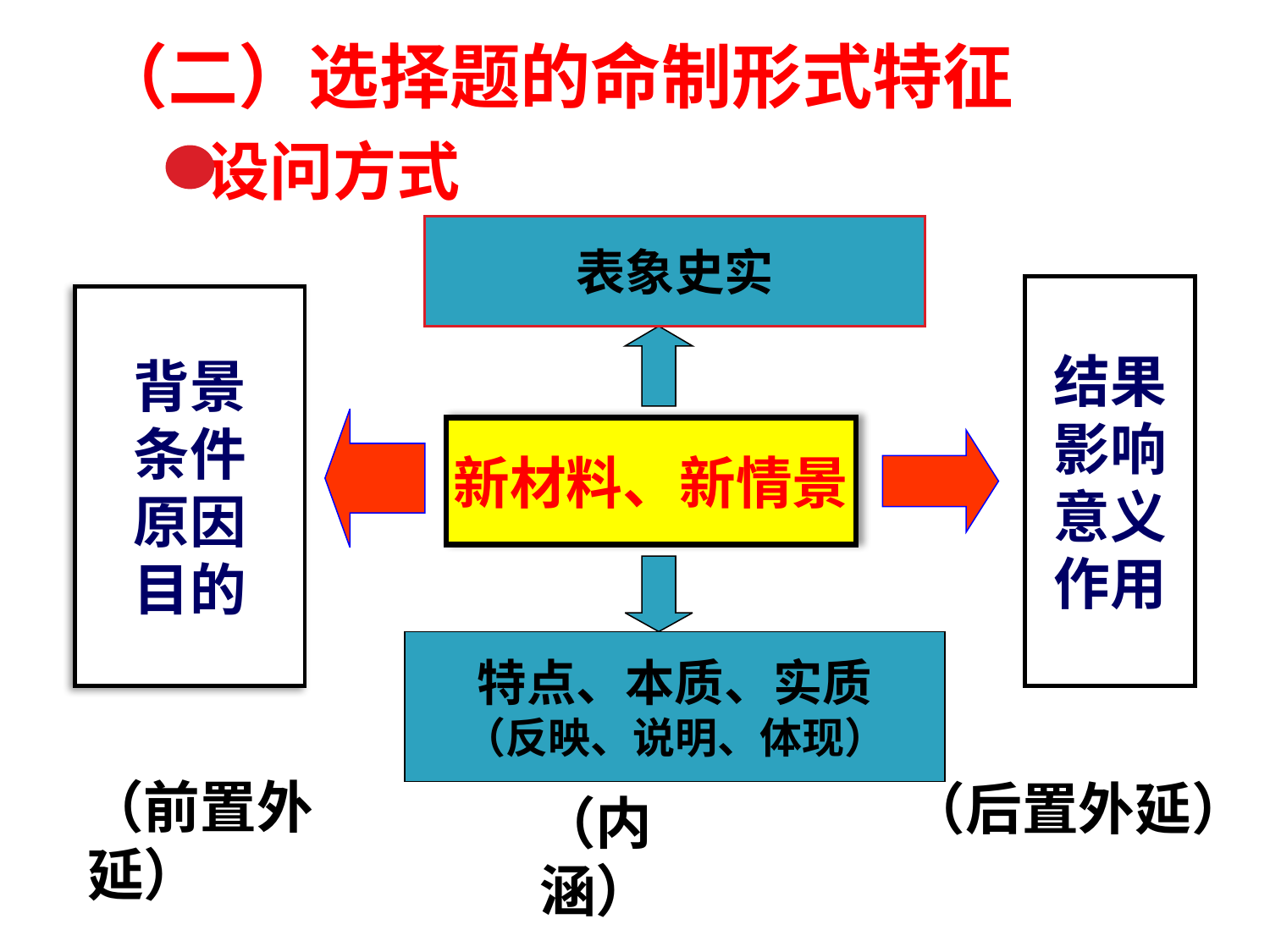

（二）选择题的命制形式特征
  设问方式

表象史实

结果
影响
意义
作用
背景
条件
原因
目的

新材料、新情景

特点、本质、实质
（反映、说明、体现）
（前置外延）
   （后置外延）
（内涵）